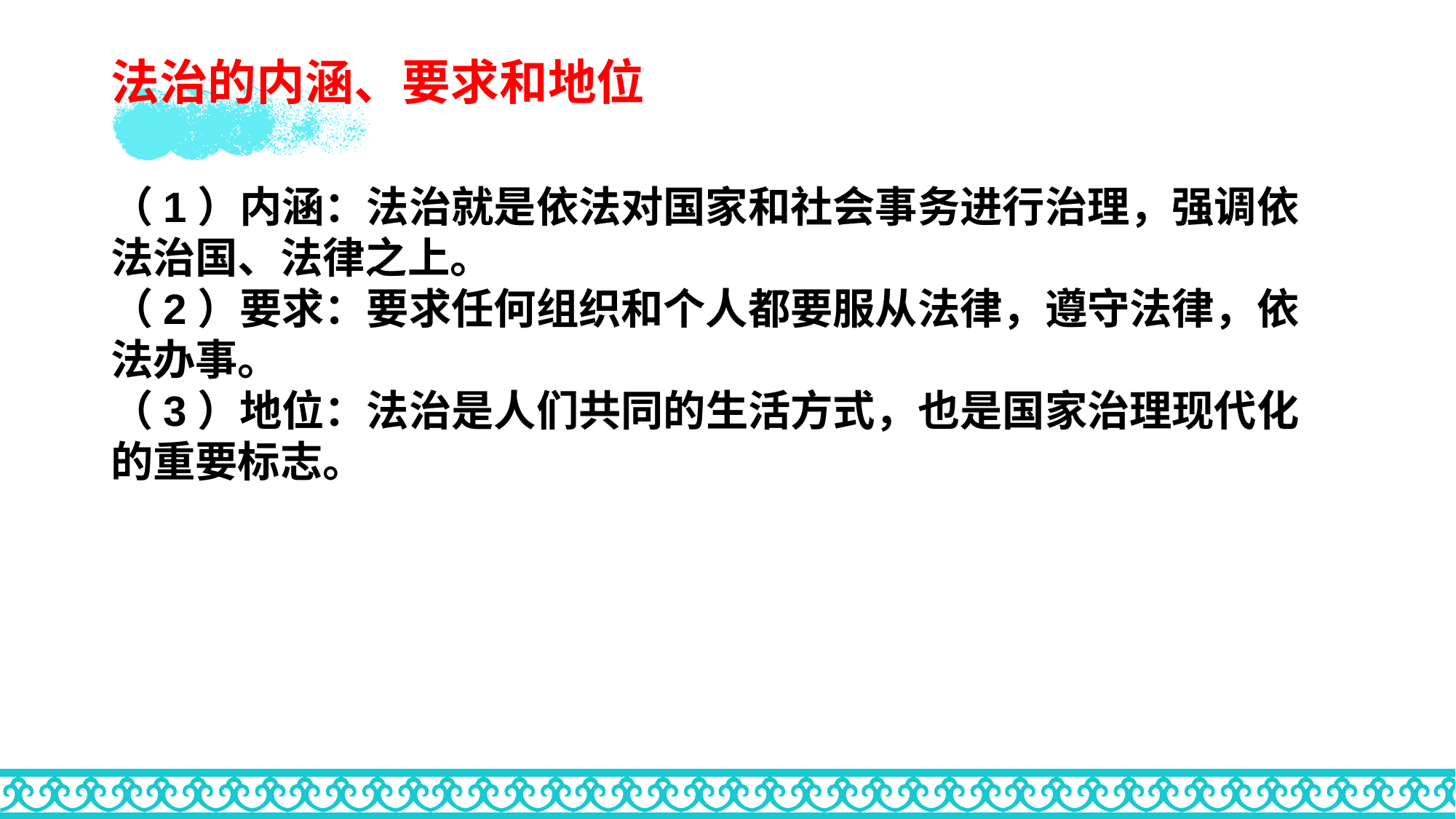

# 法治的内涵、要求和地位
（1）内涵：法治就是依法对国家和社会事务进行治理，强调依法治国、法律之上。（2）要求：要求任何组织和个人都要服从法律，遵守法律，依法办事。（3）地位：法治是人们共同的生活方式，也是国家治理现代化的重要标志。